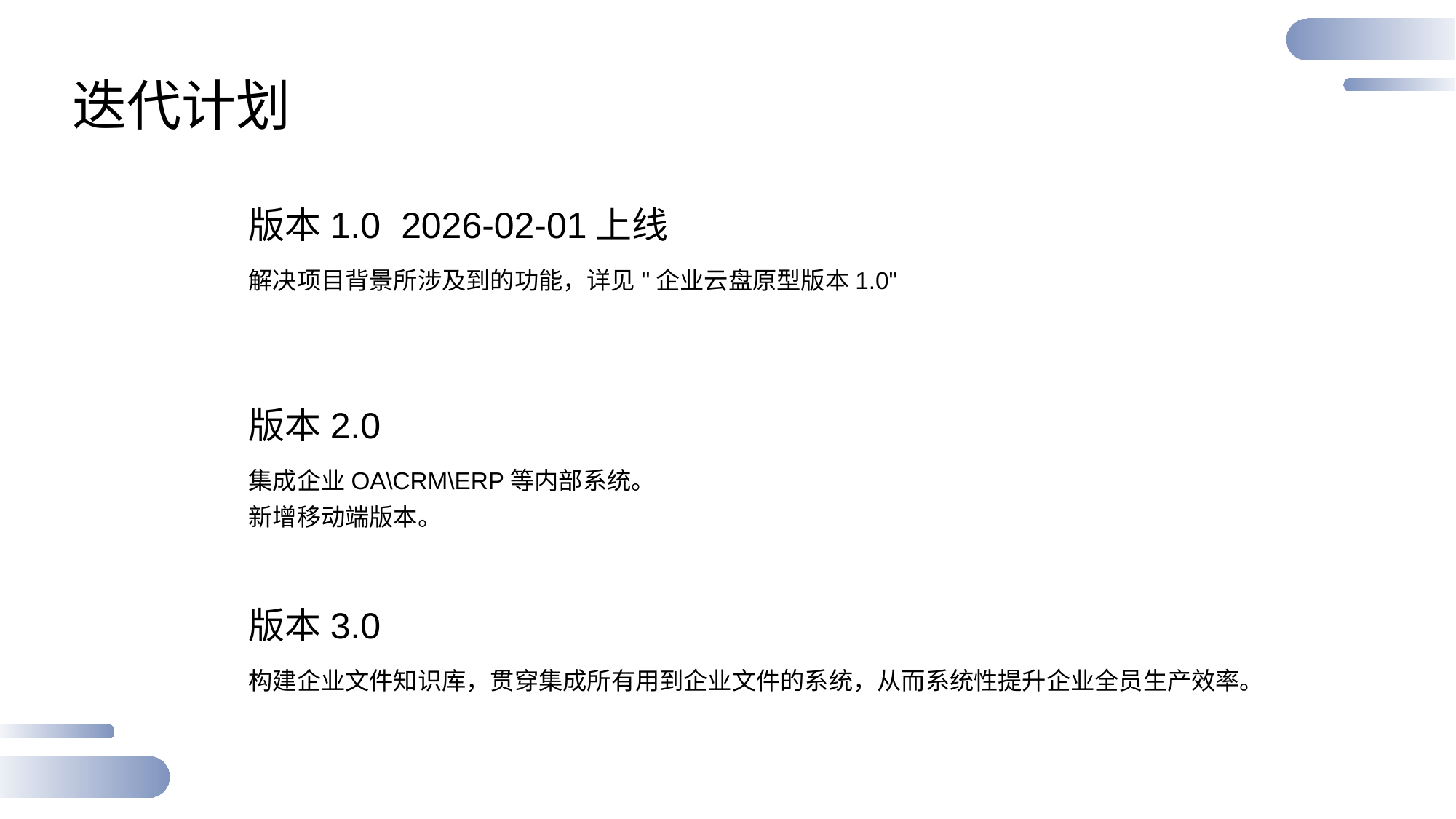

迭代计划
版本1.0  2026-02-01上线
解决项目背景所涉及到的功能，详见"企业云盘原型版本1.0"
版本2.0
集成企业OA\CRM\ERP等内部系统。
新增移动端版本。
版本3.0
构建企业文件知识库，贯穿集成所有用到企业文件的系统，从而系统性提升企业全员生产效率。